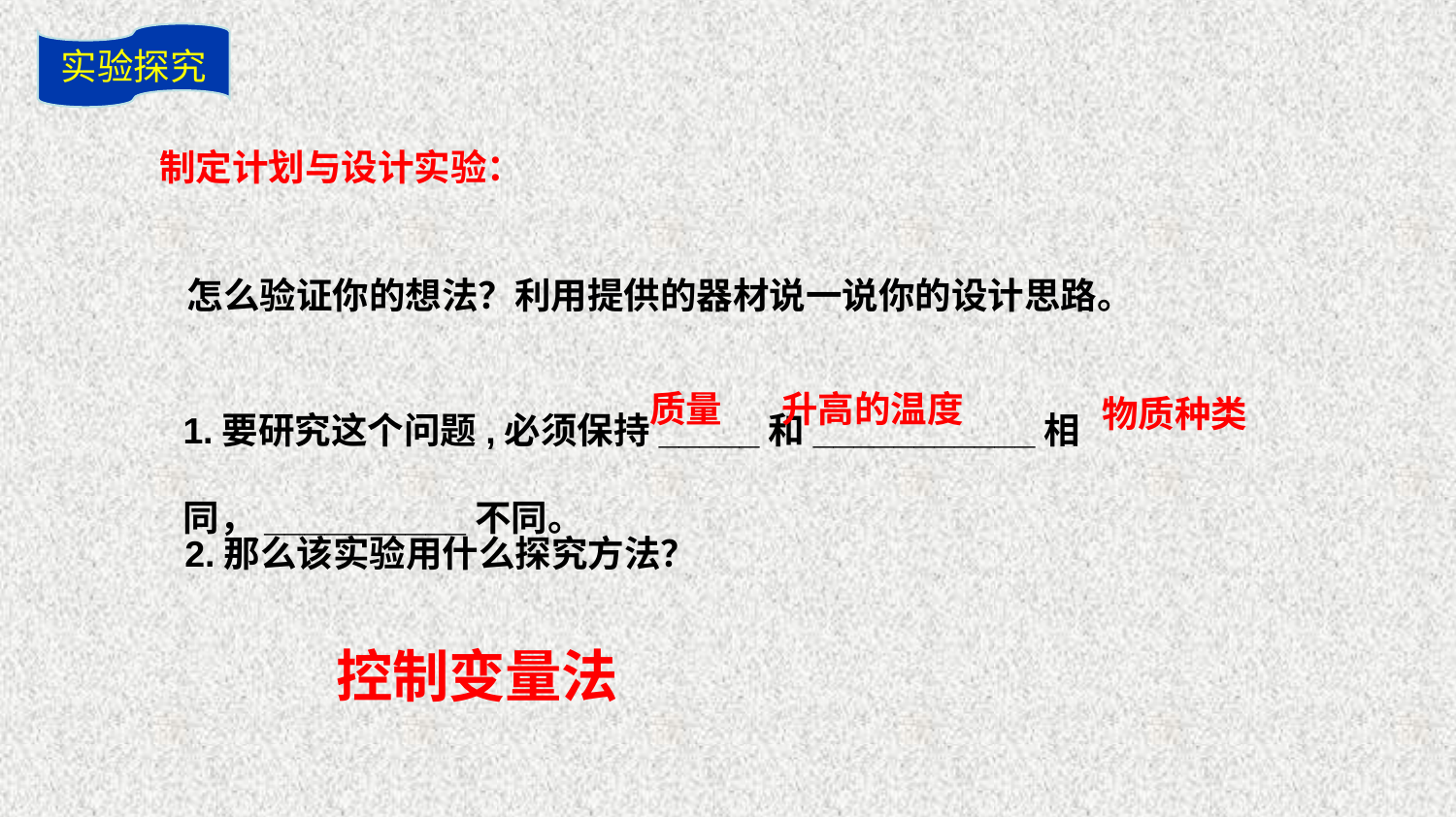

实验探究
制定计划与设计实验：
怎么验证你的想法？利用提供的器材说一说你的设计思路。
1.要研究这个问题,必须保持_____和___________相同，__________不同。

质量
升高的温度
物质种类
2.那么该实验用什么探究方法？

控制变量法